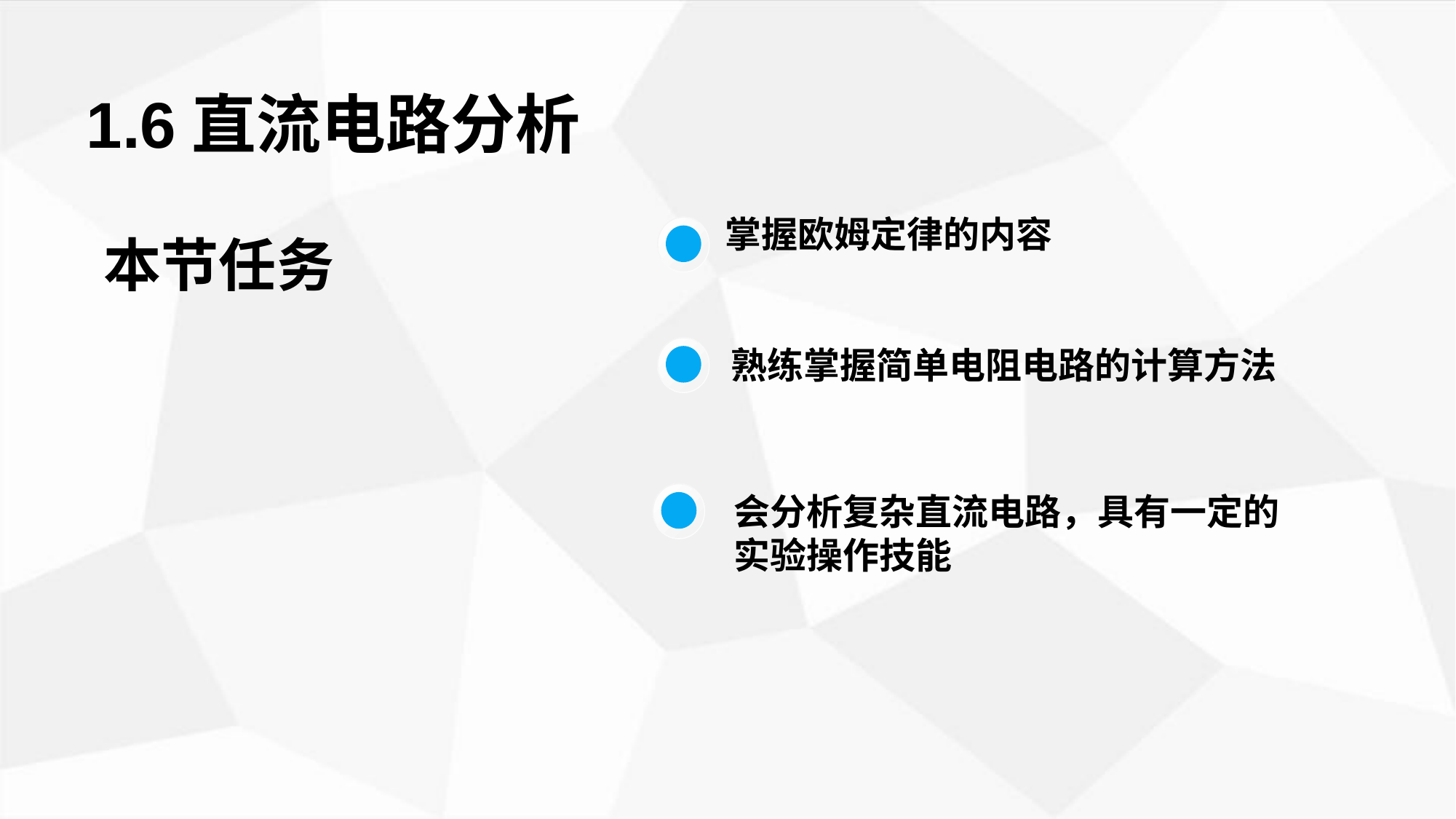

1.6直流电路分析
掌握欧姆定律的内容

本节任务

熟练掌握简单电阻电路的计算方法

会分析复杂直流电路，具有一定的实验操作技能